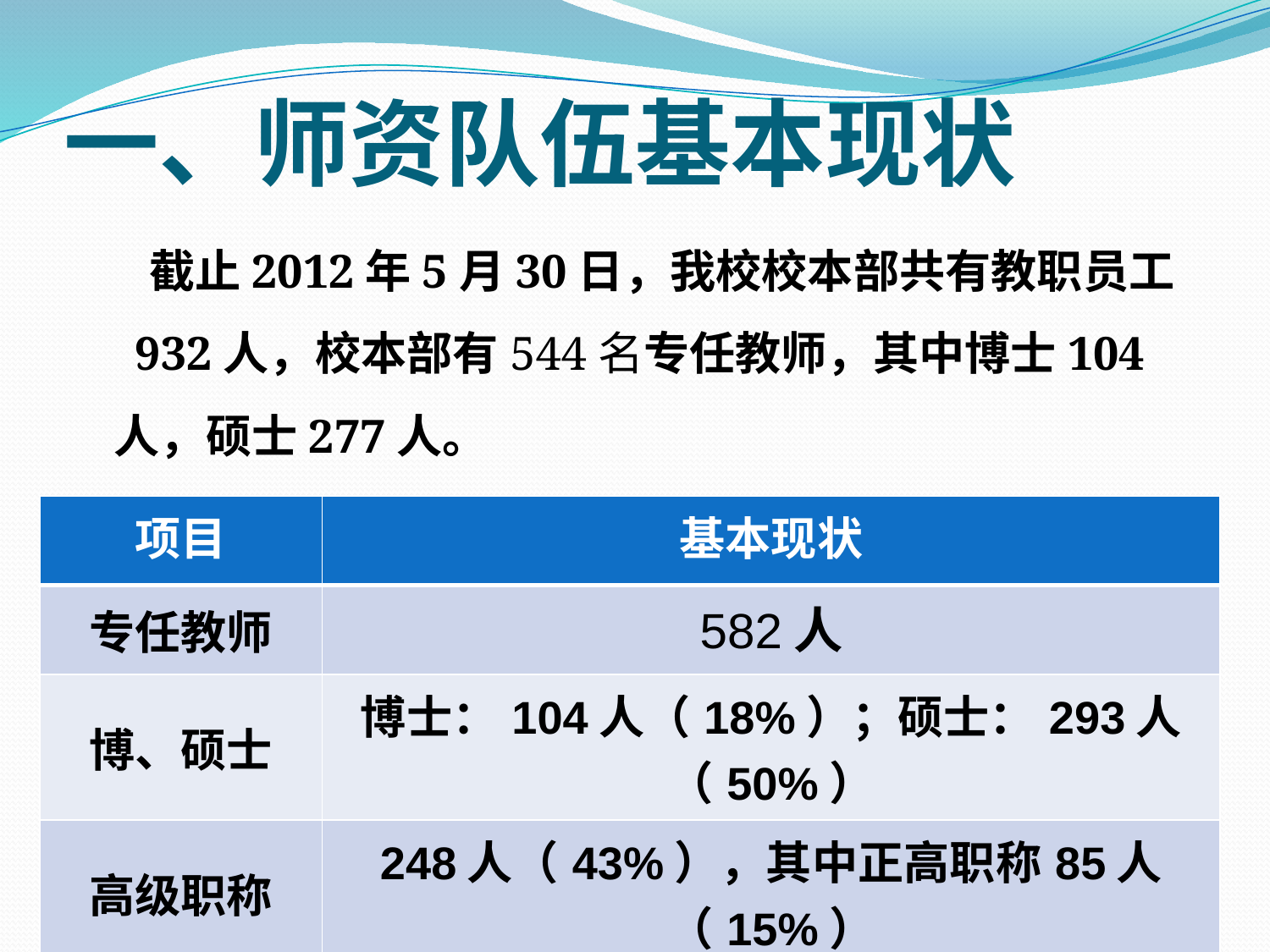

# 一、师资队伍基本现状
      截止2012年5月30日，我校校本部共有教职员工   932人，校本部有544名专任教师，其中博士104人，硕士277人。

| 项目 | 基本现状 |
| --- | --- |
| 专任教师 | 582人 |
| 博、硕士 | 博士：104人（18%）；硕士：293人（50%） |
| 高级职称 | 248人（43%），其中正高职称85人（15%） |